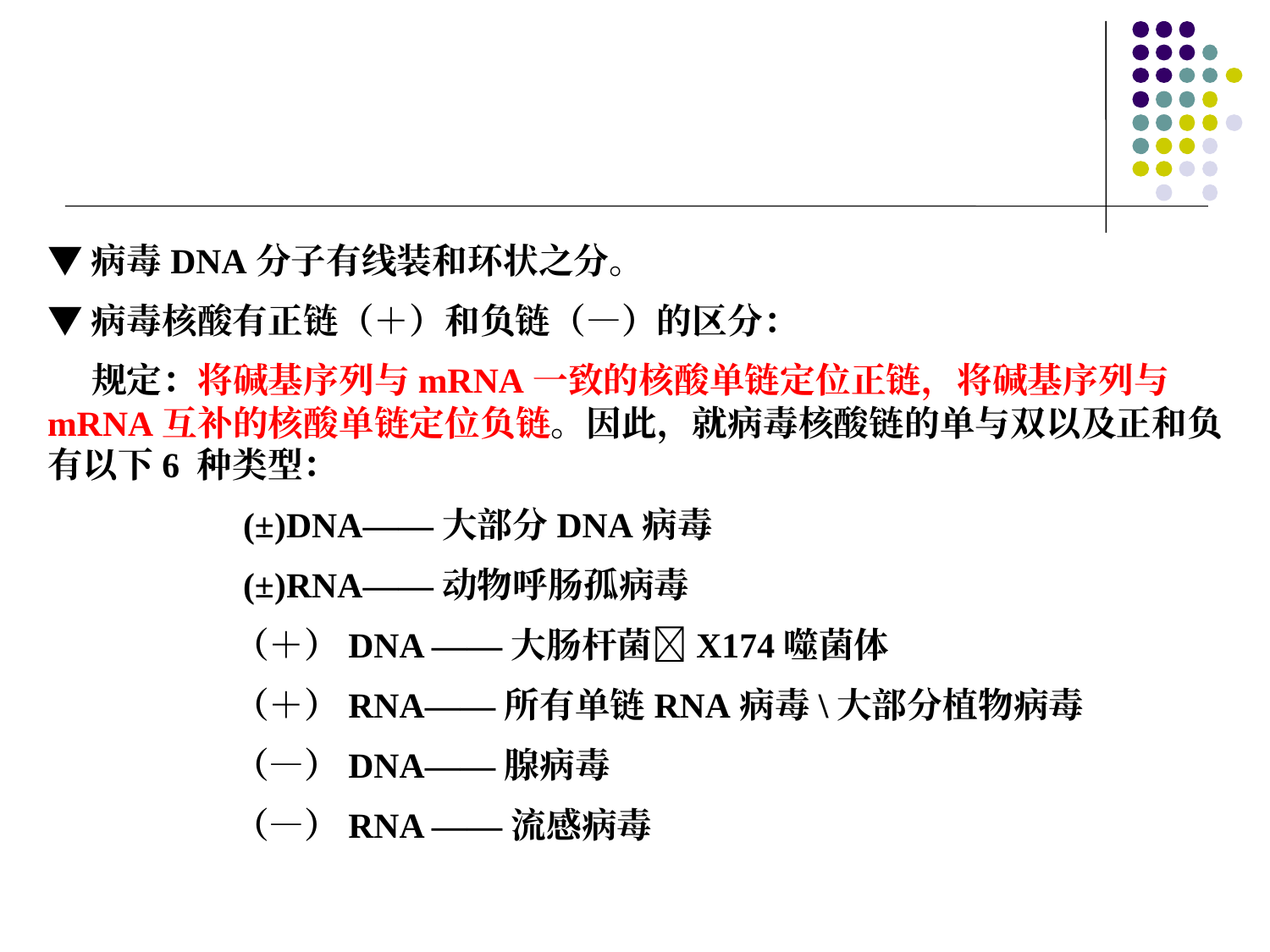

▼病毒DNA分子有线装和环状之分。
▼病毒核酸有正链（＋）和负链（—）的区分：
    规定：将碱基序列与mRNA一致的核酸单链定位正链，将碱基序列与mRNA互补的核酸单链定位负链。因此，就病毒核酸链的单与双以及正和负有以下6 种类型：
                      (±)DNA——大部分DNA病毒
                      (±)RNA——动物呼肠孤病毒
                    （＋）DNA ——大肠杆菌φX174噬菌体
                    （＋）RNA——所有单链RNA病毒\大部分植物病毒
                    （—）DNA——腺病毒
                    （—）RNA ——流感病毒